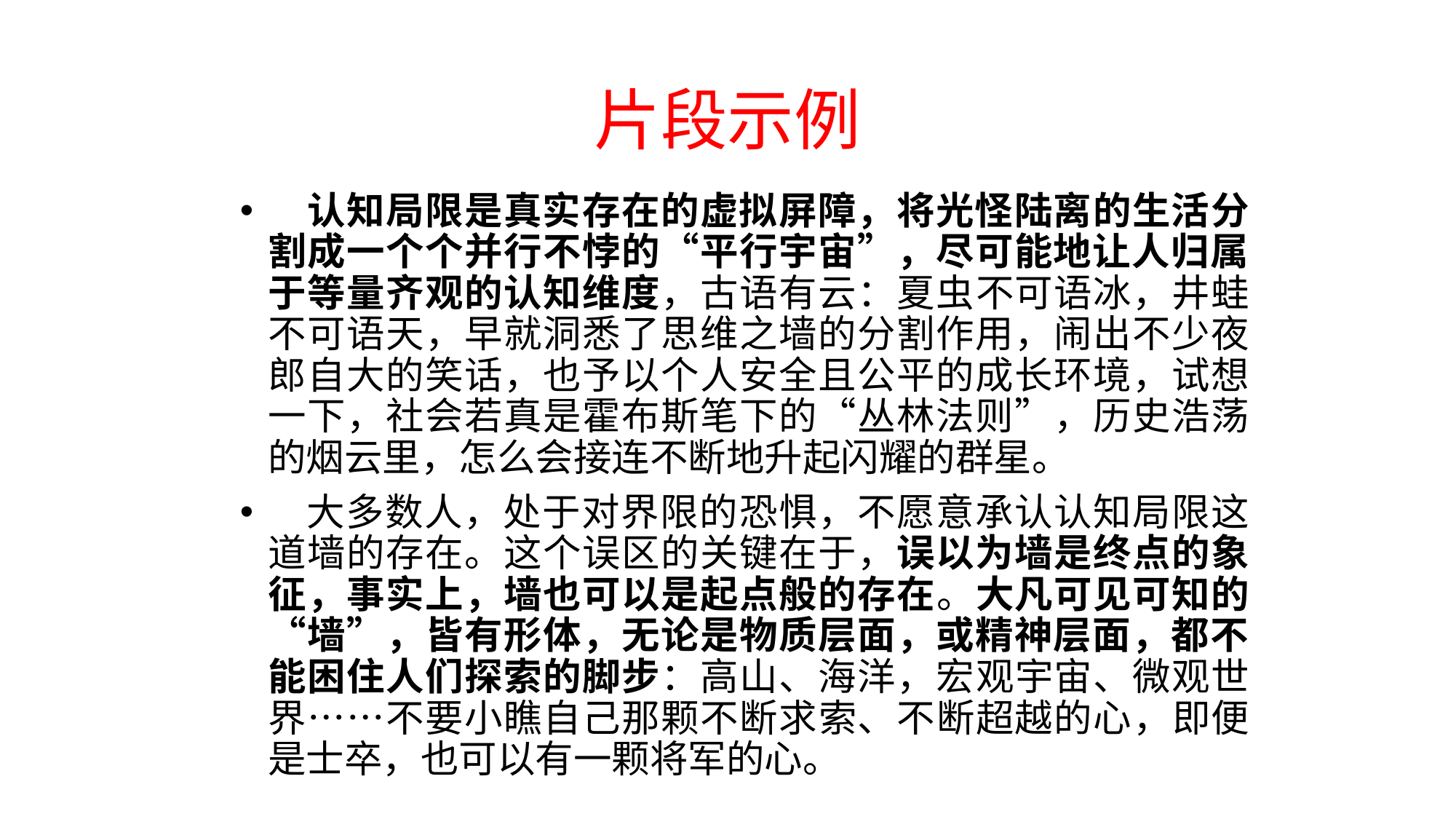

# 片段示例
   认知局限是真实存在的虚拟屏障，将光怪陆离的生活分割成一个个并行不悖的“平行宇宙”，尽可能地让人归属于等量齐观的认知维度，古语有云：夏虫不可语冰，井蛙不可语天，早就洞悉了思维之墙的分割作用，闹出不少夜郎自大的笑话，也予以个人安全且公平的成长环境，试想一下，社会若真是霍布斯笔下的“丛林法则”，历史浩荡的烟云里，怎么会接连不断地升起闪耀的群星。
   大多数人，处于对界限的恐惧，不愿意承认认知局限这道墙的存在。这个误区的关键在于，误以为墙是终点的象征，事实上，墙也可以是起点般的存在。大凡可见可知的“墙”，皆有形体，无论是物质层面，或精神层面，都不能困住人们探索的脚步：高山、海洋，宏观宇宙、微观世界……不要小瞧自己那颗不断求索、不断超越的心，即便是士卒，也可以有一颗将军的心。